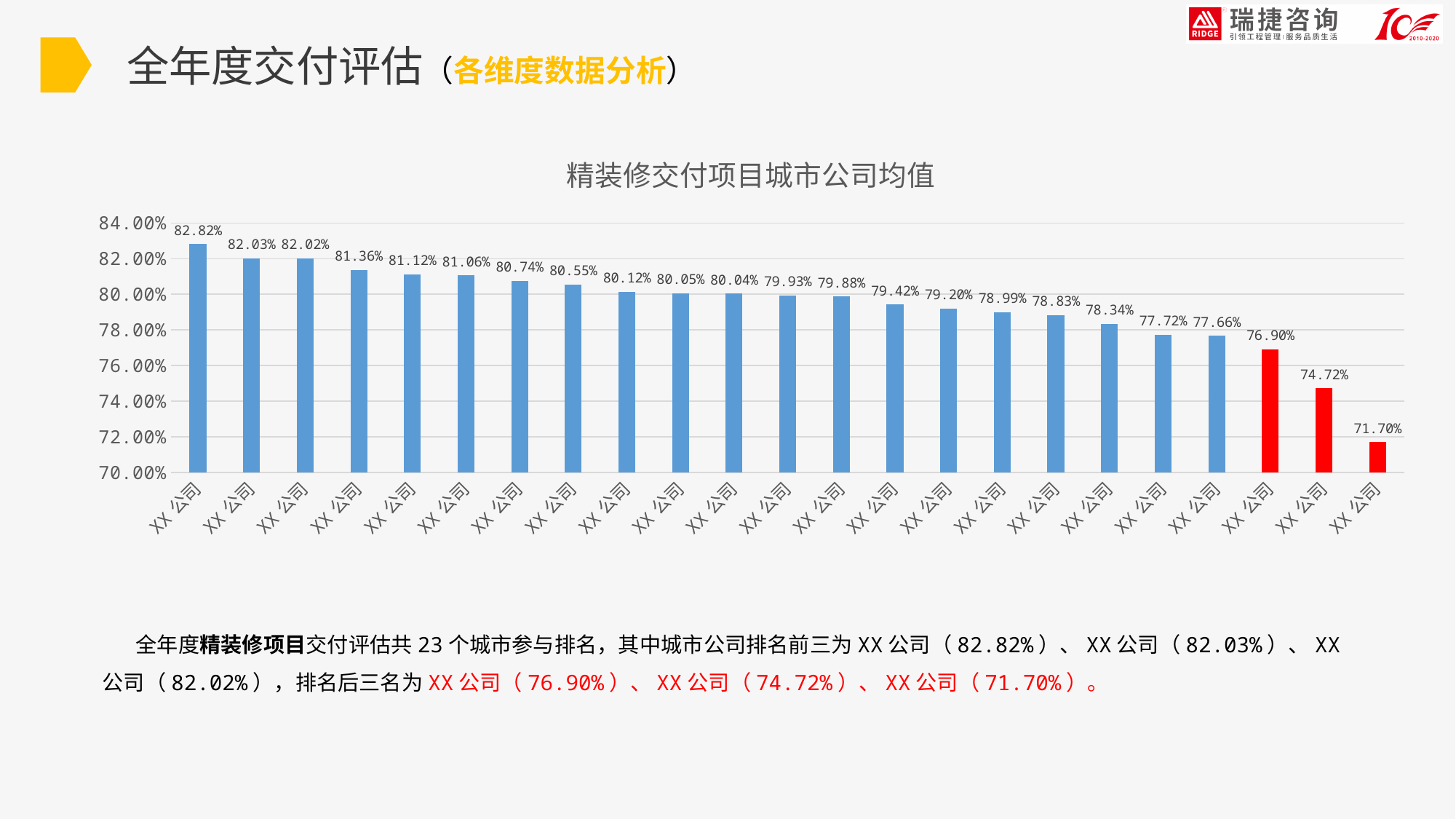

全年度交付评估（各维度数据分析）

### Chart: 精装修交付项目城市公司均值

| Category | 成绩 |
|---|---|
| XX公司 | 0.8281899067805258 |
| XX公司 | 0.8202949892600472 |
| XX公司 | 0.820225935340803 |
| XX公司 | 0.8135999111591969 |
| XX公司 | 0.8112468434609666 |
| XX公司 | 0.8106395654572003 |
| XX公司 | 0.8074454650023113 |
| XX公司 | 0.8055225491920104 |
| XX公司 | 0.8012448023034088 |
| XX公司 | 0.8005228171196394 |
| XX公司 | 0.800406816120737 |
| XX公司 | 0.7993251555541656 |
| XX公司 | 0.7988492884186321 |
| XX公司 | 0.7942141366129785 |
| XX公司 | 0.791989515686212 |
| XX公司 | 0.7899236233256853 |
| XX公司 | 0.7883213927866528 |
| XX公司 | 0.7834205532689067 |
| XX公司 | 0.777241544605177 |
| XX公司 | 0.7766292687474589 |
| XX公司 | 0.7689576400763163 |
| XX公司 | 0.7471548287686615 |
| XX公司 | 0.716982347674907 |
      全年度精装修项目交付评估共23个城市参与排名，其中城市公司排名前三为XX公司（82.82%）、XX公司（82.03%）、XX公司（82.02%），排名后三名为XX公司（76.90%）、XX公司（74.72%）、XX公司（71.70%）。